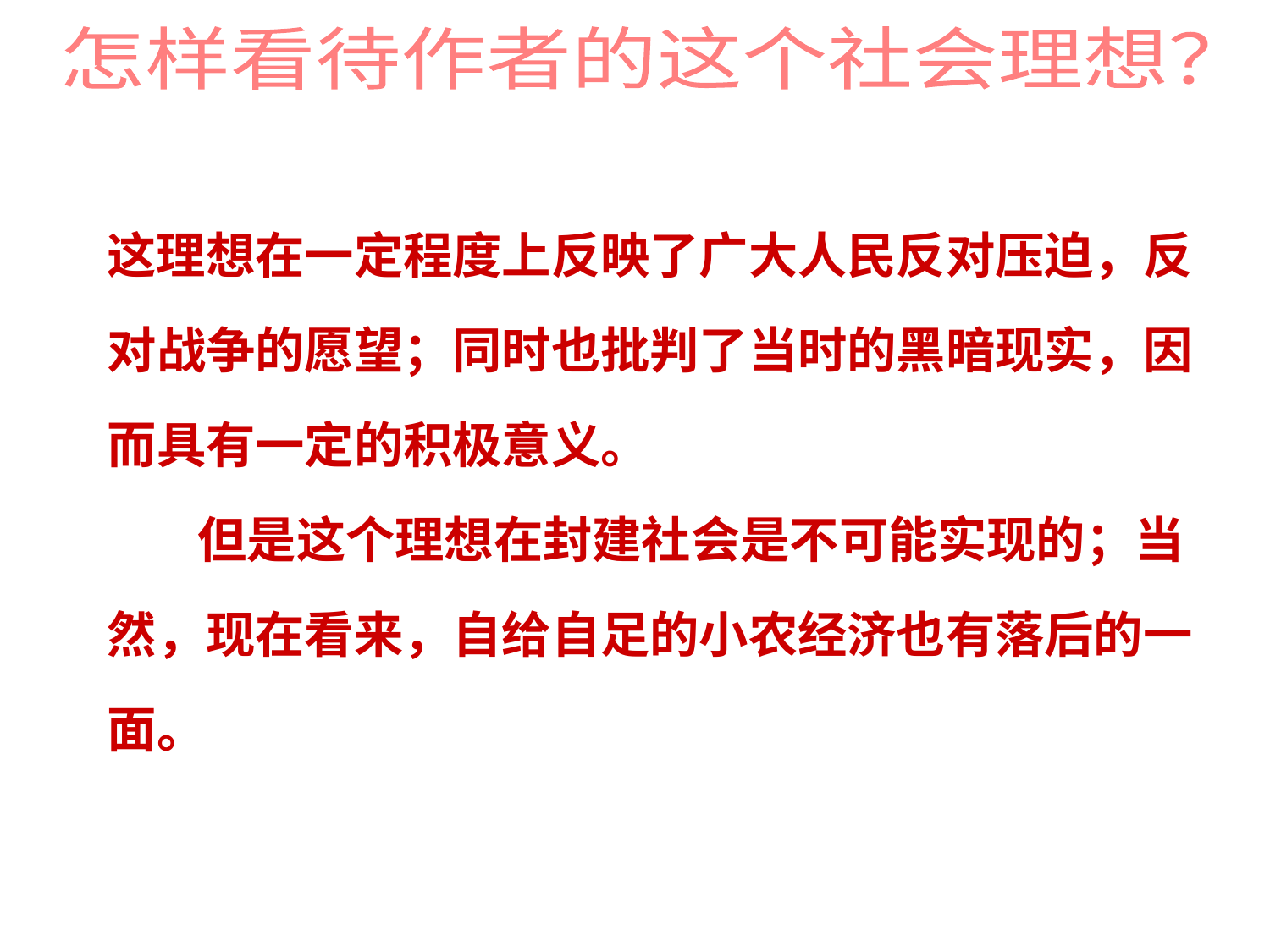

怎样看待作者的这个社会理想？
这理想在一定程度上反映了广大人民反对压迫，反对战争的愿望；同时也批判了当时的黑暗现实，因而具有一定的积极意义。
       但是这个理想在封建社会是不可能实现的；当然，现在看来，自给自足的小农经济也有落后的一面。